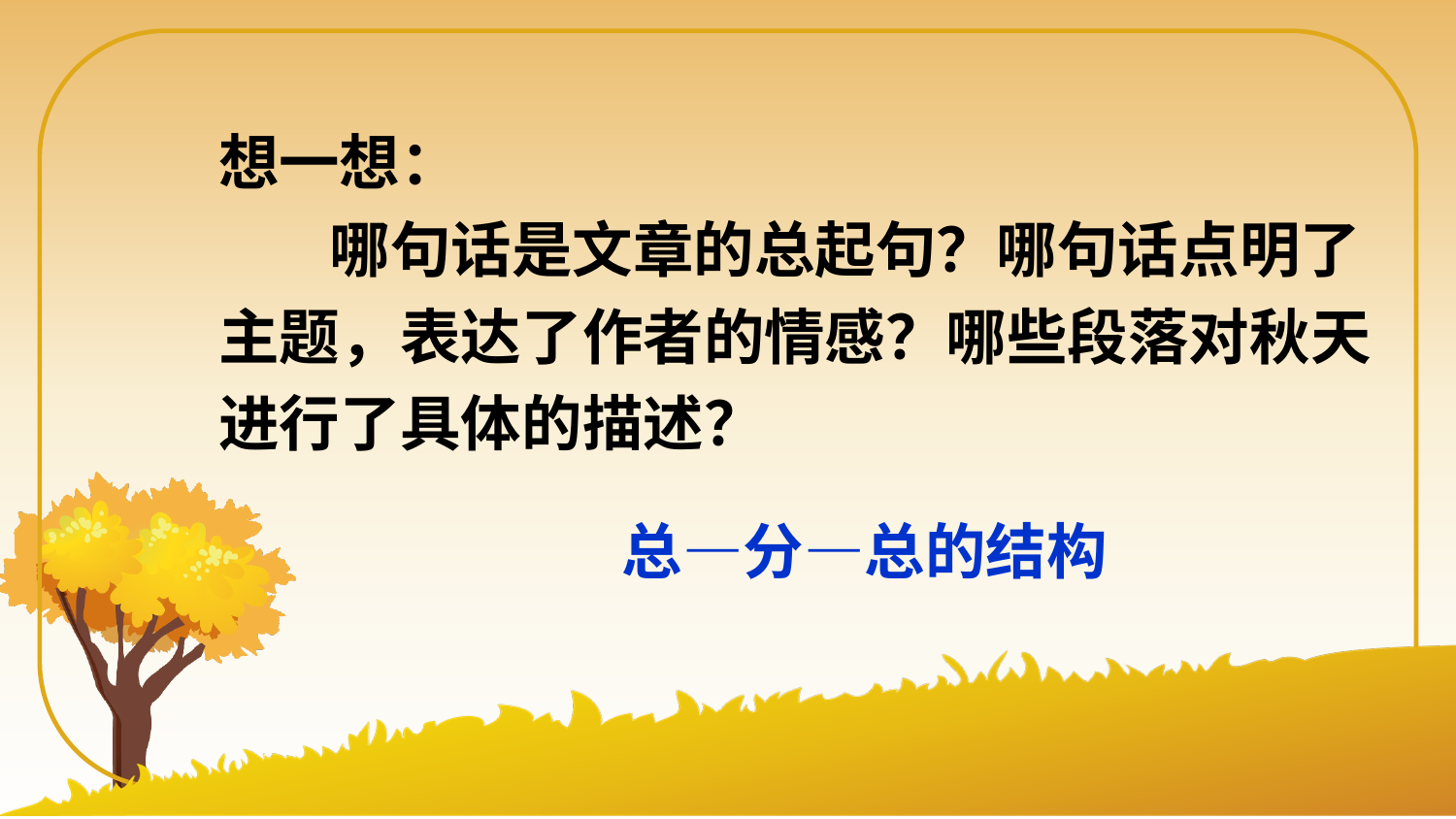

想一想：
       哪句话是文章的总起句？哪句话点明了主题，表达了作者的情感？哪些段落对秋天进行了具体的描述？
总—分—总的结构